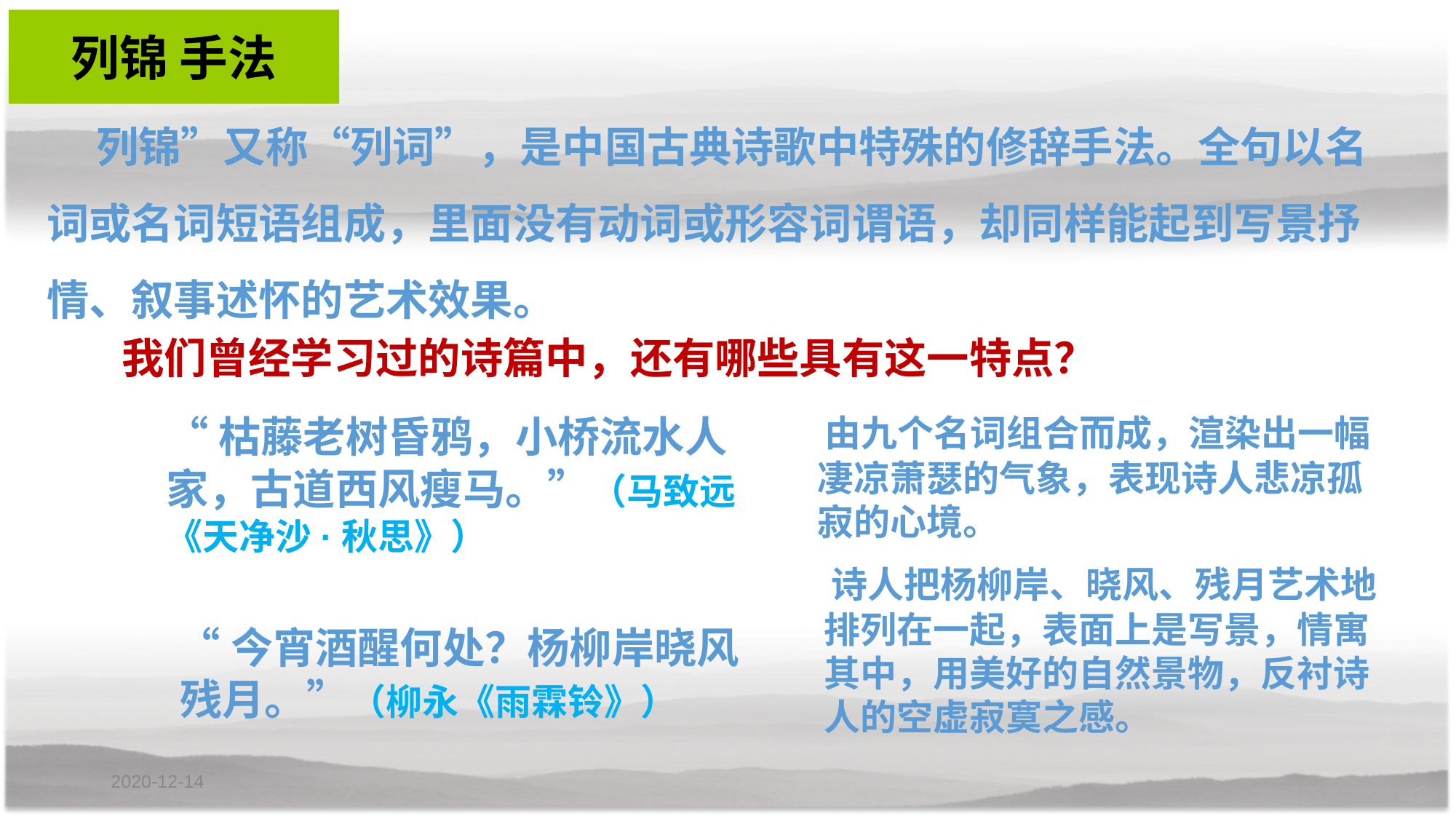

列锦 手法
       列锦”又称“列词”，是中国古典诗歌中特殊的修辞手法。全句以名词或名词短语组成，里面没有动词或形容词谓语，却同样能起到写景抒情、叙事述怀的艺术效果。
    我们曾经学习过的诗篇中，还有哪些具有这一特点？
    “枯藤老树昏鸦，小桥流水人家，古道西风瘦马。”（马致远《天净沙·秋思》）
    由九个名词组合而成，渲染出一幅凄凉萧瑟的气象，表现诗人悲凉孤寂的心境。
    诗人把杨柳岸、晓风、残月艺术地排列在一起，表面上是写景，情寓其中，用美好的自然景物，反衬诗人的空虚寂寞之感。
    “今宵酒醒何处？杨柳岸晓风残月。”（柳永《雨霖铃》）
2020-12-14